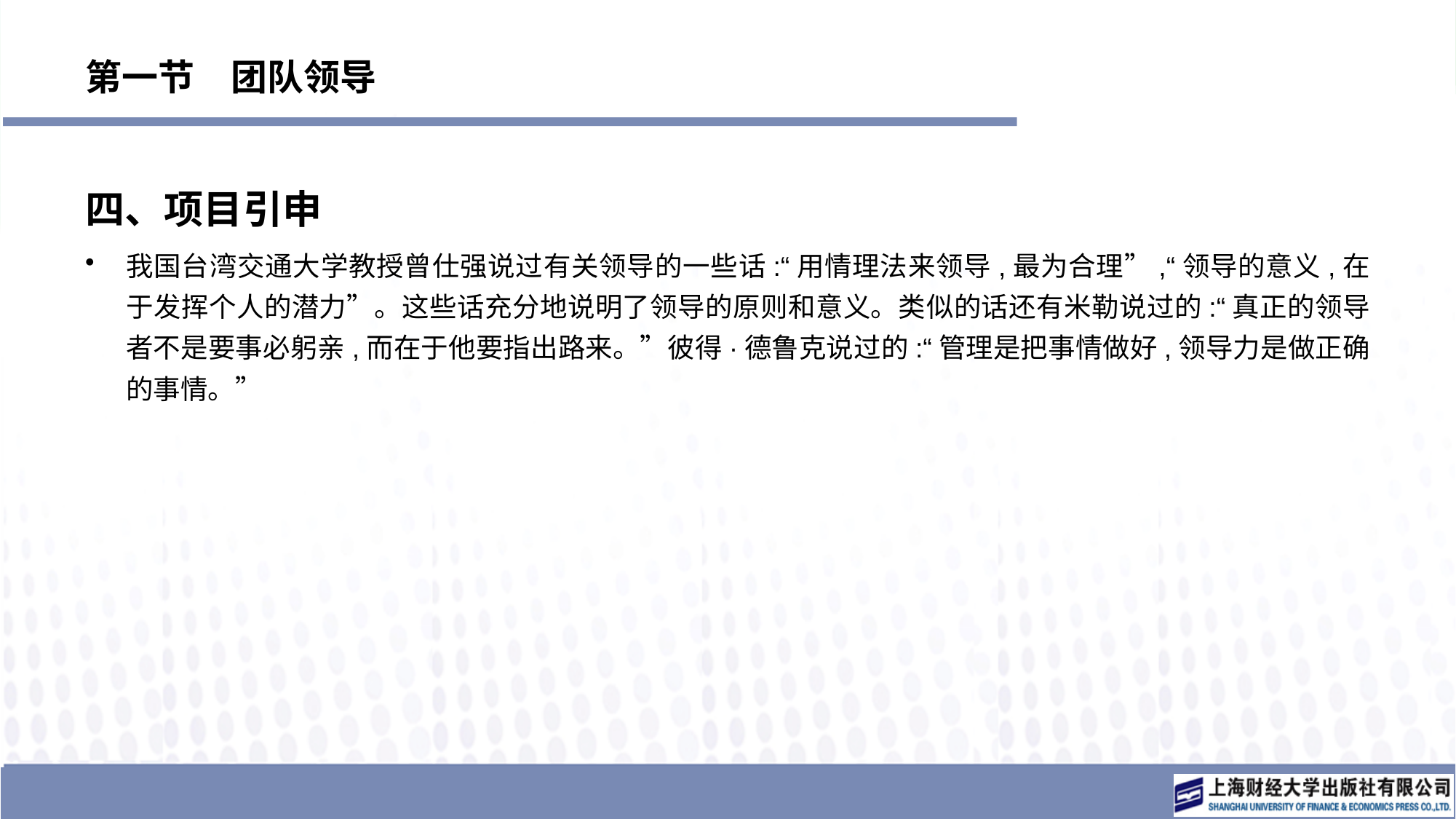

# 第一节　团队领导
四、项目引申
我国台湾交通大学教授曾仕强说过有关领导的一些话:“用情理法来领导,最为合理”,“领导的意义,在于发挥个人的潜力”。这些话充分地说明了领导的原则和意义。类似的话还有米勒说过的:“真正的领导者不是要事必躬亲,而在于他要指出路来。”彼得·德鲁克说过的:“管理是把事情做好,领导力是做正确的事情。”